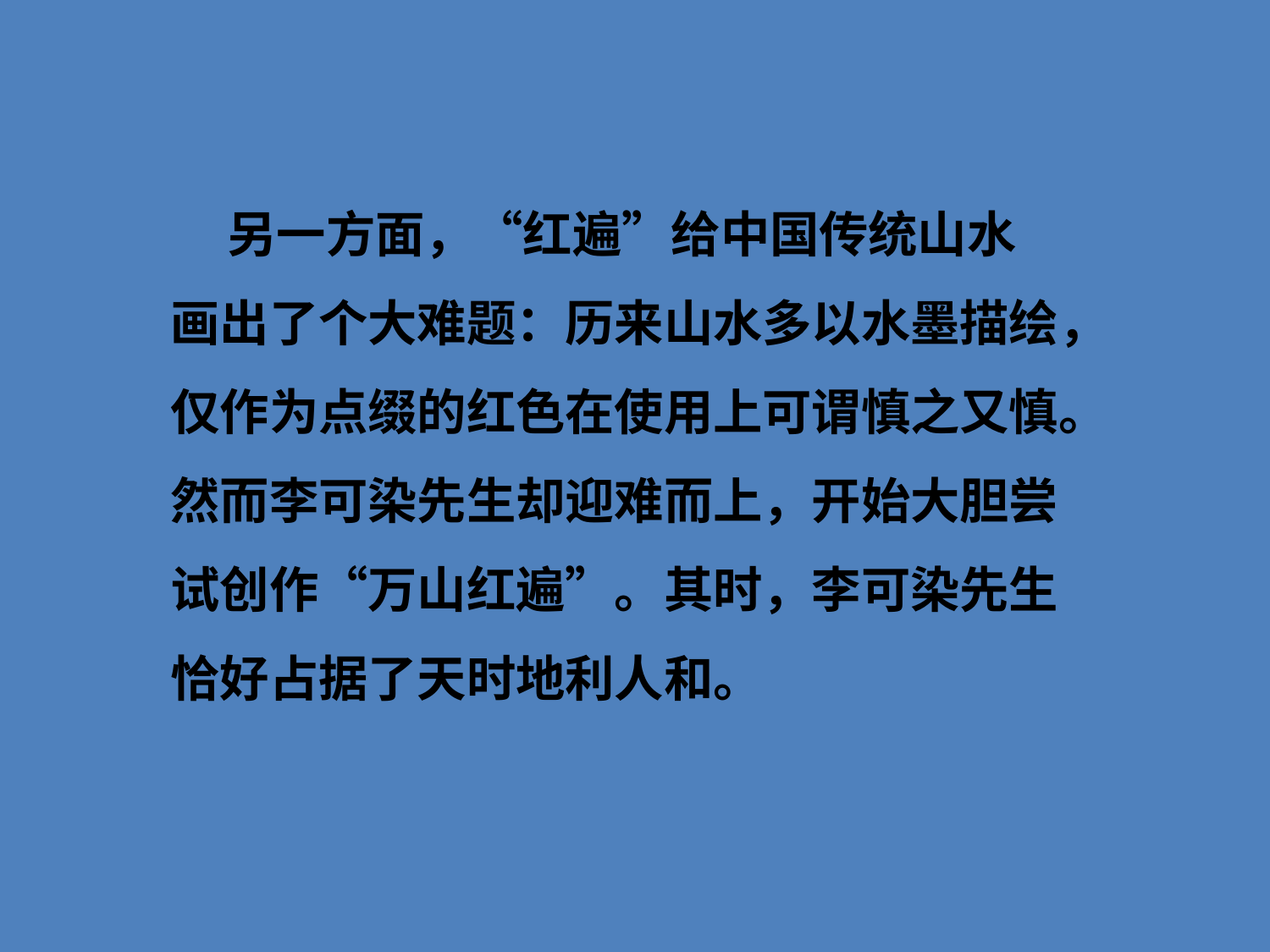

另一方面，“红遍”给中国传统山水画出了个大难题：历来山水多以水墨描绘，仅作为点缀的红色在使用上可谓慎之又慎。然而李可染先生却迎难而上，开始大胆尝试创作“万山红遍”。其时，李可染先生恰好占据了天时地利人和。